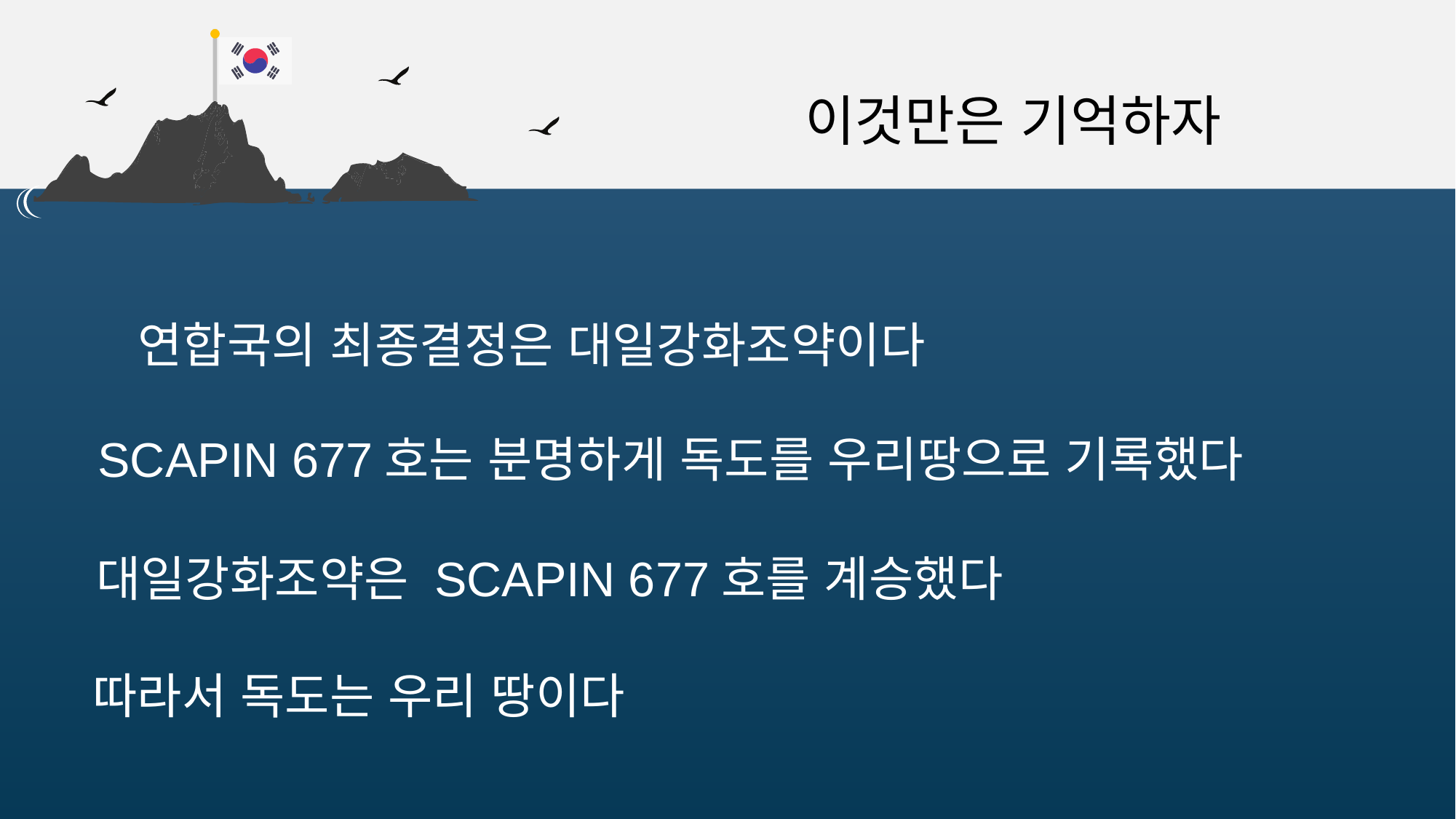

이것만은 기억하자

연합국의 최종결정은 대일강화조약이다
SCAPIN 677호는 분명하게 독도를 우리땅으로 기록했다
대일강화조약은 SCAPIN 677호를 계승했다
따라서 독도는 우리 땅이다